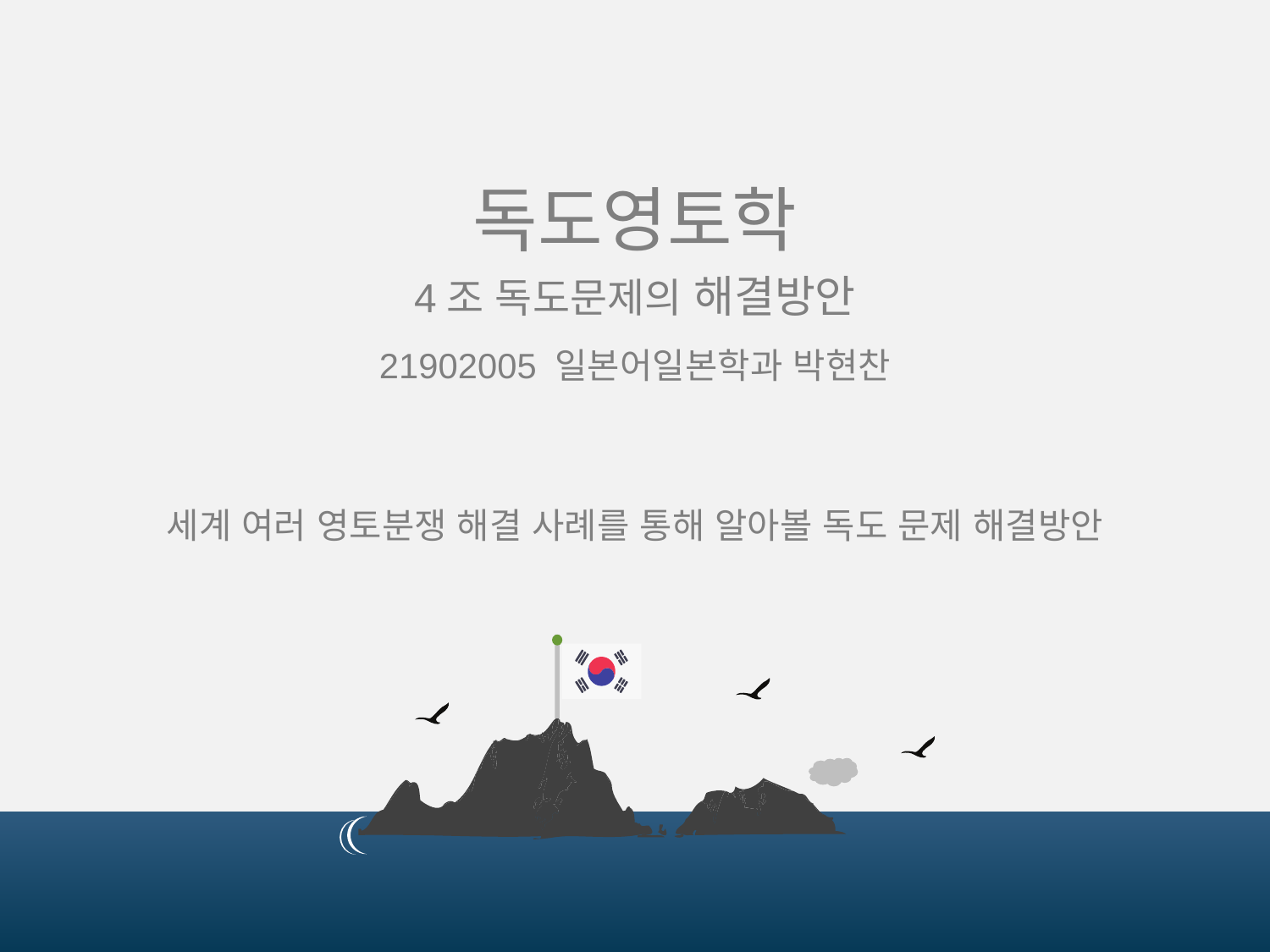

독도영토학
4조 독도문제의 해결방안
21902005 일본어일본학과 박현찬
세계 여러 영토분쟁 해결 사례를 통해 알아볼 독도 문제 해결방안